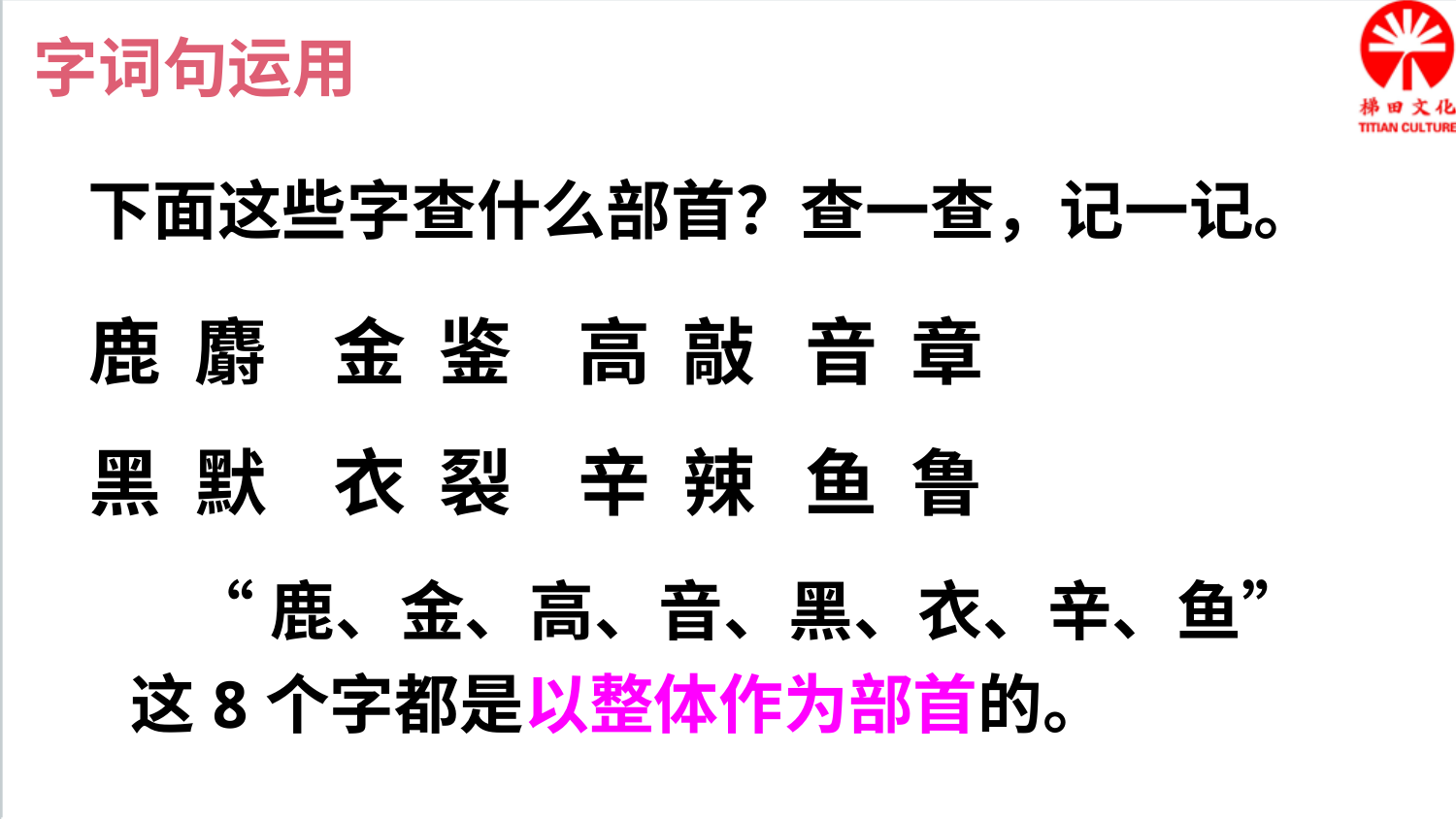

字词句运用
下面这些字查什么部首？查一查，记一记。
鹿  麝    金  鉴    高  敲   音  章
黑  默    衣  裂    辛  辣   鱼  鲁
    “鹿、金、高、音、黑、衣、辛、鱼”这8个字都是以整体作为部首的。